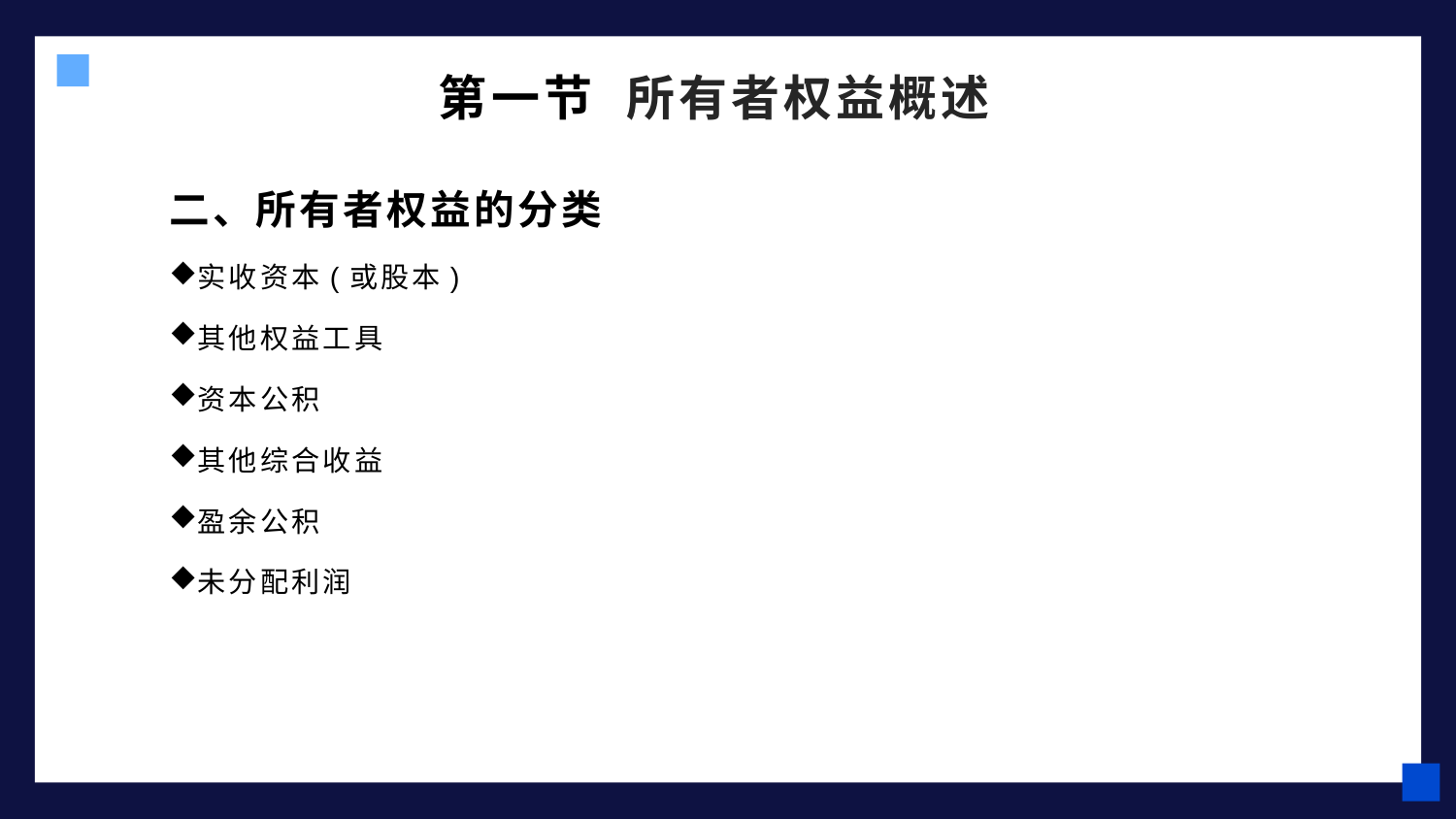

# 第一节  所有者权益概述
二、所有者权益的分类
实收资本(或股本)
其他权益工具
资本公积
其他综合收益
盈余公积
未分配利润